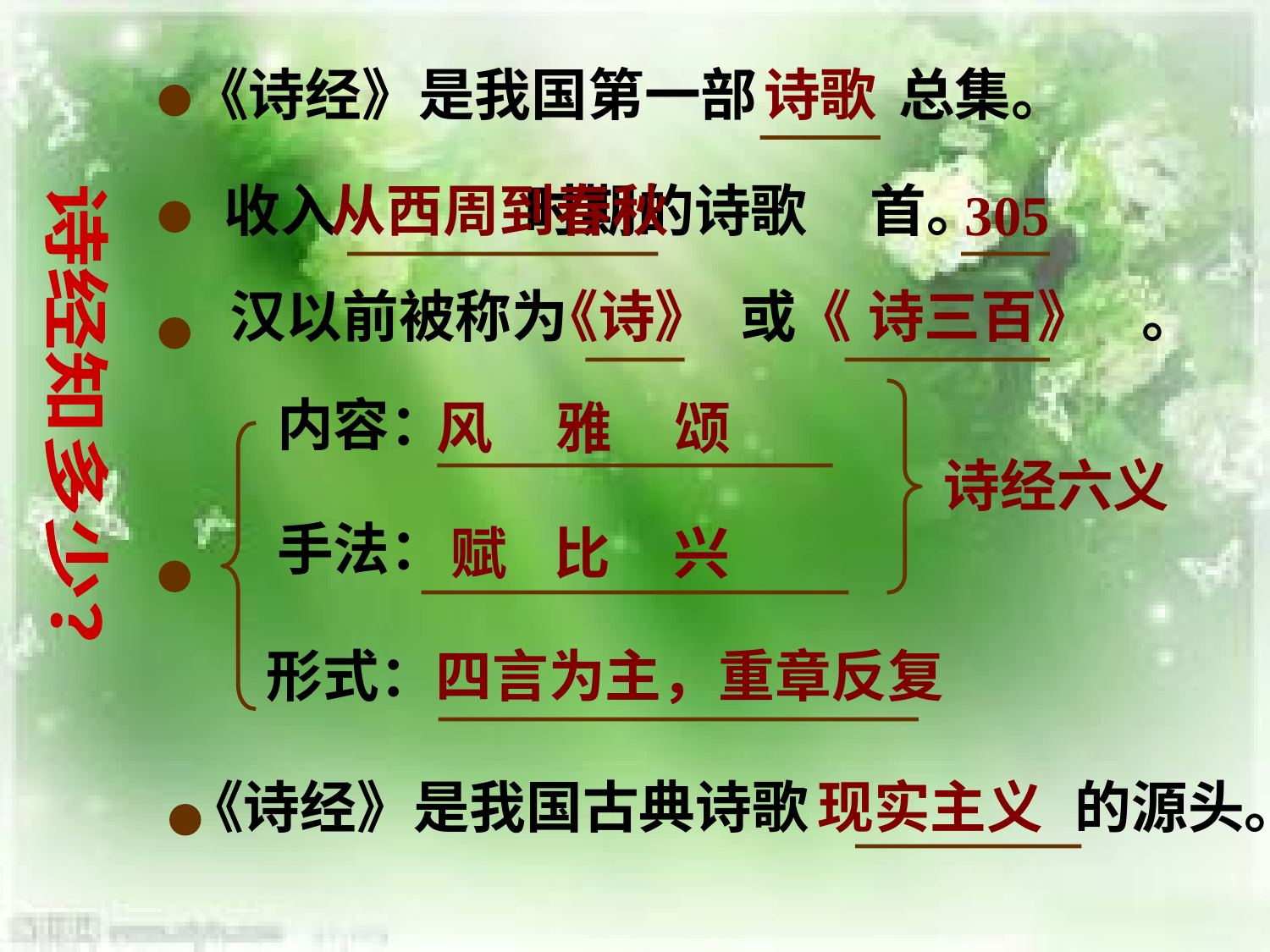

《诗经》是我国第一部         总集。
诗歌

收入            时期的诗歌    首。
从西周到春秋
305

汉以前被称为           或                      。
《诗》
《 诗三百》

诗经知多少？
内容：
风    雅    颂

诗经六义

手法：
赋   比    兴

形式：
四言为主，重章反复

《诗经》是我国古典诗歌                 的源头。
现实主义